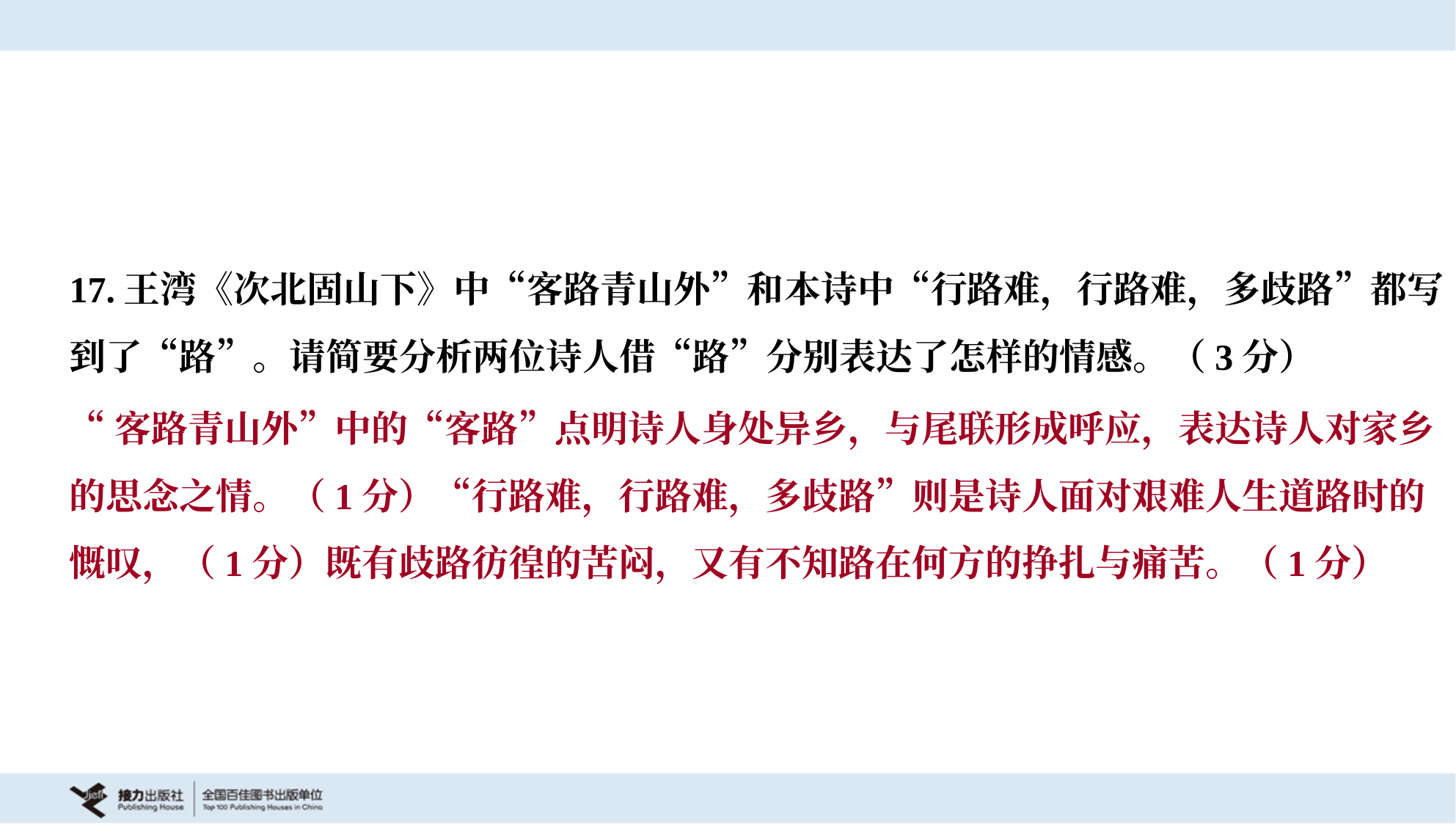

17.王湾《次北固山下》中“客路青山外”和本诗中“行路难，行路难，多歧路”都写
到了“路”。请简要分析两位诗人借“路”分别表达了怎样的情感。（3分）
“客路青山外”中的“客路”点明诗人身处异乡，与尾联形成呼应，表达诗人对家乡
的思念之情。（1分）“行路难，行路难，多歧路”则是诗人面对艰难人生道路时的
慨叹，（1分）既有歧路彷徨的苦闷，又有不知路在何方的挣扎与痛苦。（1分）